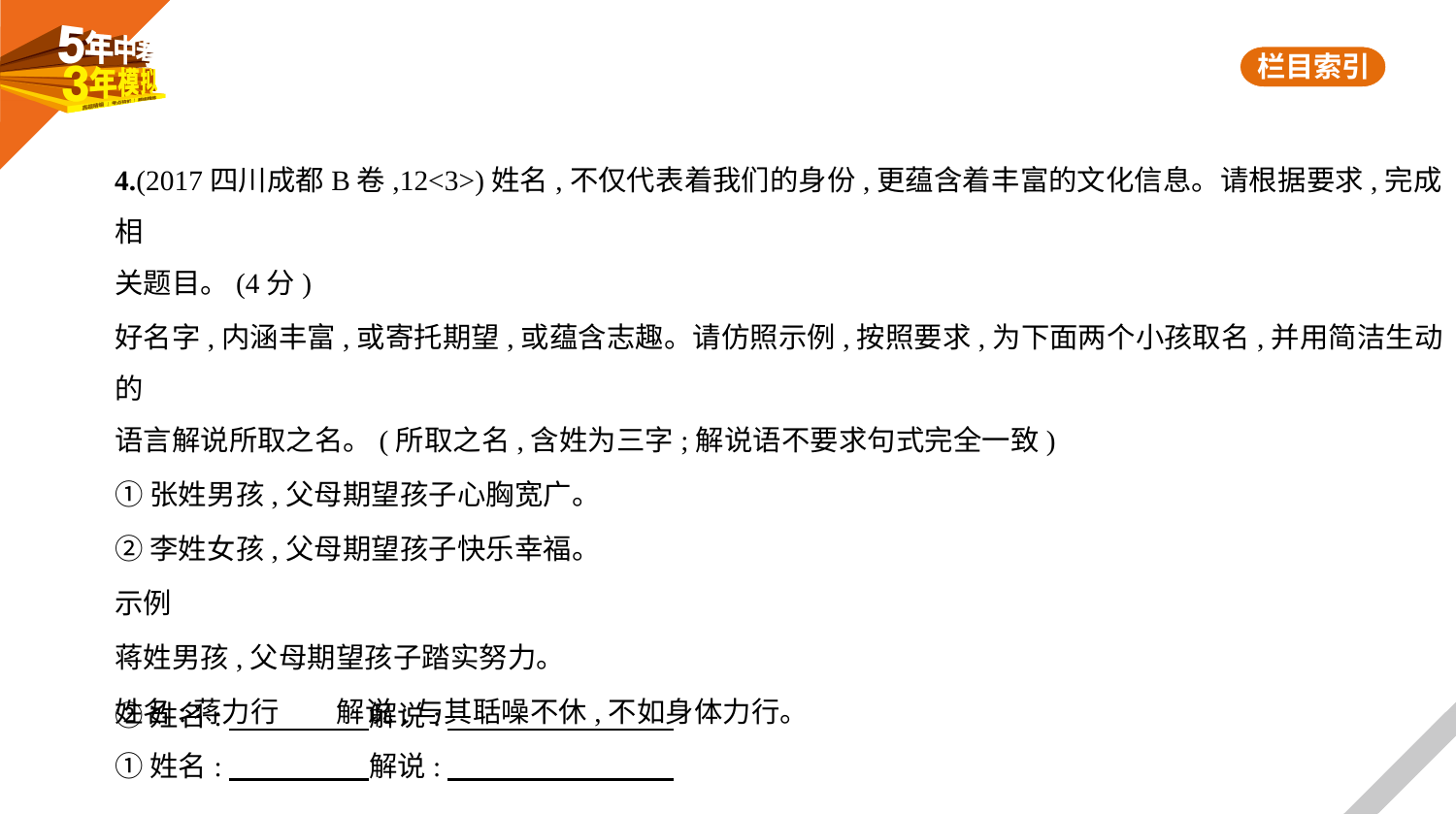

4.(2017四川成都B卷,12<3>)姓名,不仅代表着我们的身份,更蕴含着丰富的文化信息。请根据要求,完成相
关题目。(4分)
好名字,内涵丰富,或寄托期望,或蕴含志趣。请仿照示例,按照要求,为下面两个小孩取名,并用简洁生动的
语言解说所取之名。(所取之名,含姓为三字;解说语不要求句式完全一致)
①张姓男孩,父母期望孩子心胸宽广。
②李姓女孩,父母期望孩子快乐幸福。
示例
蒋姓男孩,父母期望孩子踏实努力。
姓名:蒋力行　　解说:与其聒噪不休,不如身体力行。
①姓名:　　　　    解说:
②姓名:　　　　    解说: